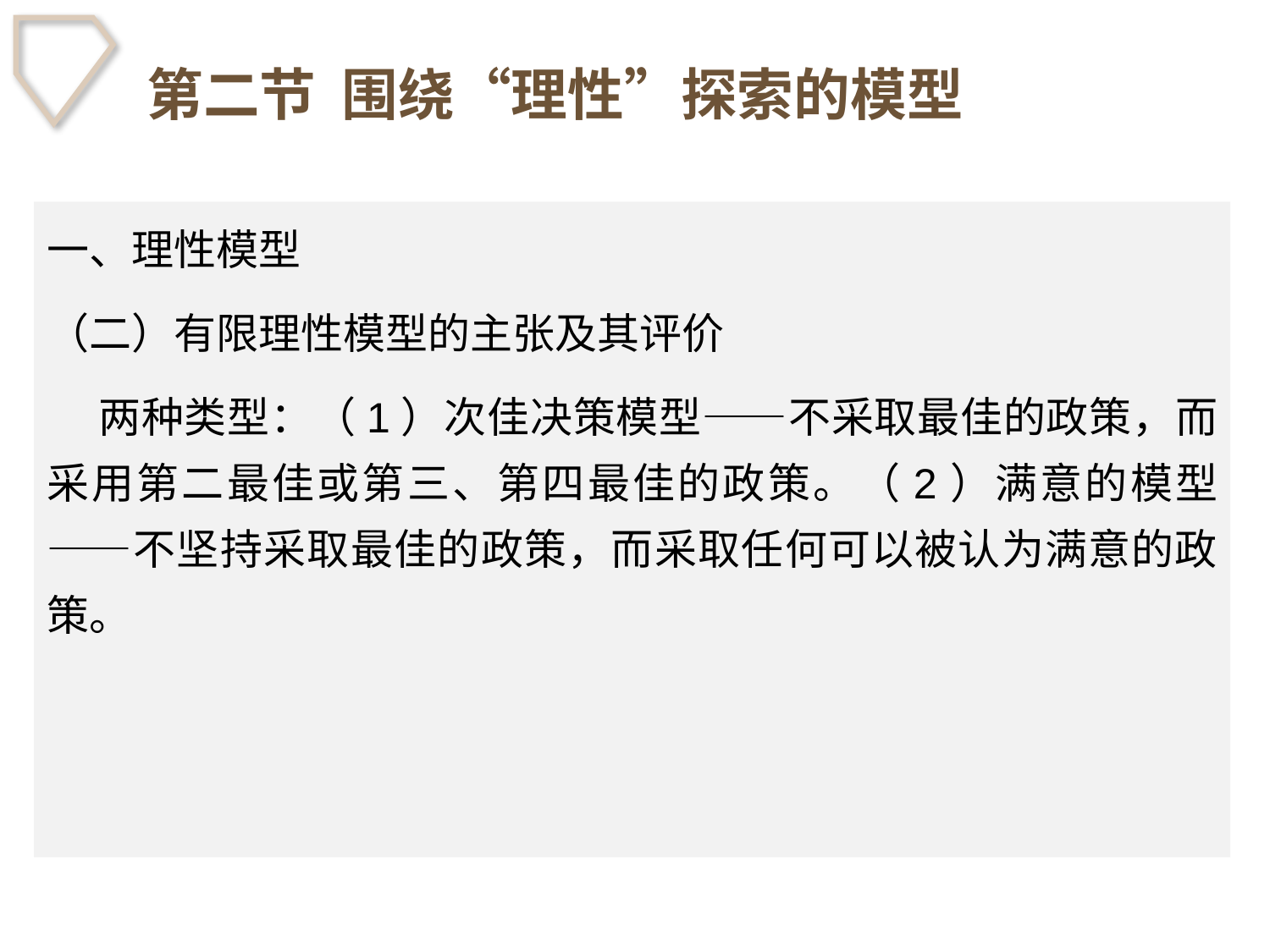

# 第二节  围绕“理性”探索的模型
一、理性模型
（二）有限理性模型的主张及其评价
    两种类型：（1）次佳决策模型——不采取最佳的政策，而采用第二最佳或第三、第四最佳的政策。（2）满意的模型——不坚持采取最佳的政策，而采取任何可以被认为满意的政策。